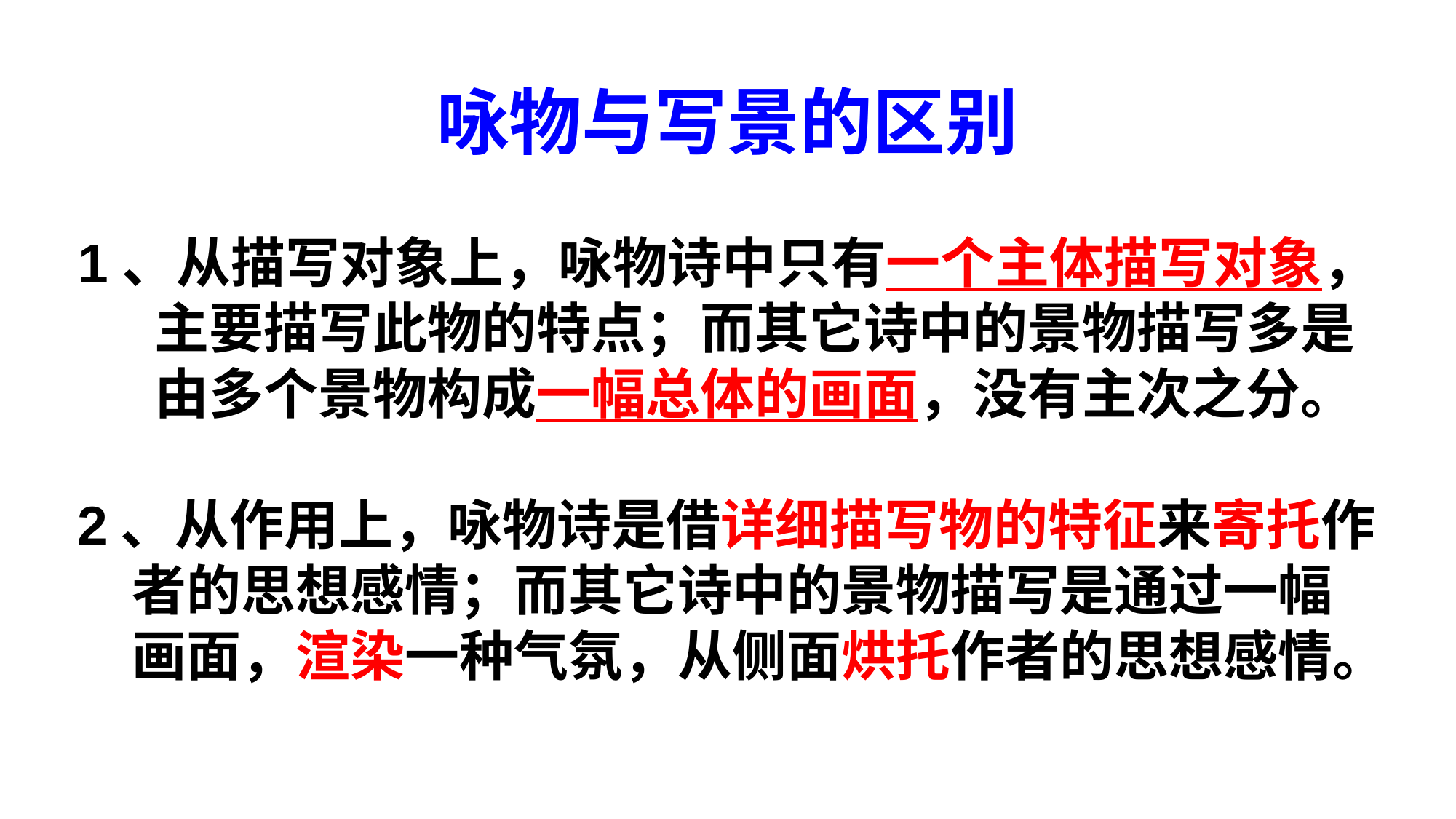

咏物与写景的区别

1、从描写对象上，咏物诗中只有一个主体描写对象，主要描写此物的特点；而其它诗中的景物描写多是由多个景物构成一幅总体的画面，没有主次之分。

2、从作用上，咏物诗是借详细描写物的特征来寄托作者的思想感情；而其它诗中的景物描写是通过一幅画面，渲染一种气氛，从侧面烘托作者的思想感情。